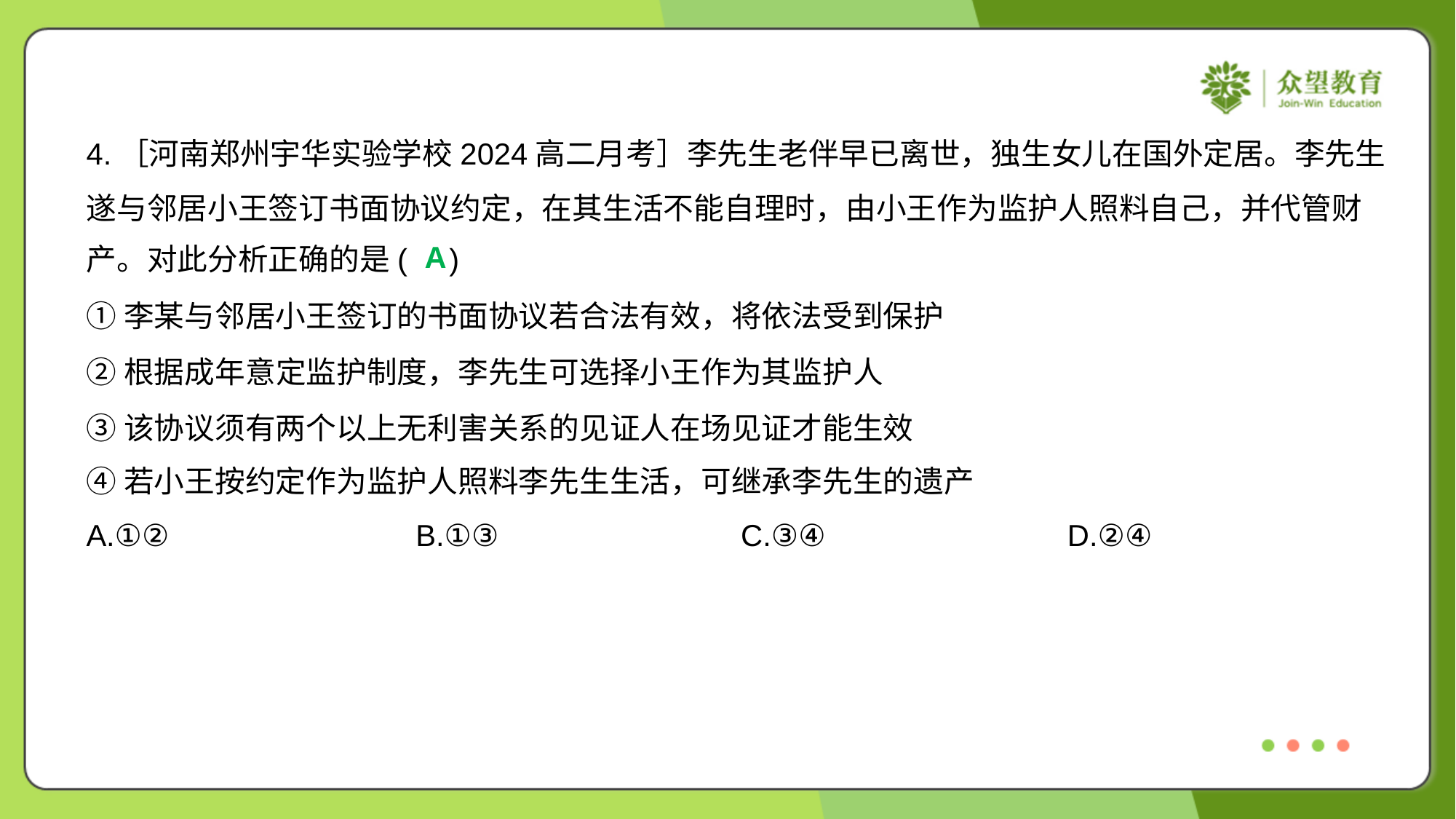

4.［河南郑州宇华实验学校2024高二月考］李先生老伴早已离世，独生女儿在国外定居。李先生
遂与邻居小王签订书面协议约定，在其生活不能自理时，由小王作为监护人照料自己，并代管财
产。对此分析正确的是(     )
A
①李某与邻居小王签订的书面协议若合法有效，将依法受到保护
②根据成年意定监护制度，李先生可选择小王作为其监护人
③该协议须有两个以上无利害关系的见证人在场见证才能生效
④若小王按约定作为监护人照料李先生生活，可继承李先生的遗产
A.①②	B.①③	C.③④	D.②④